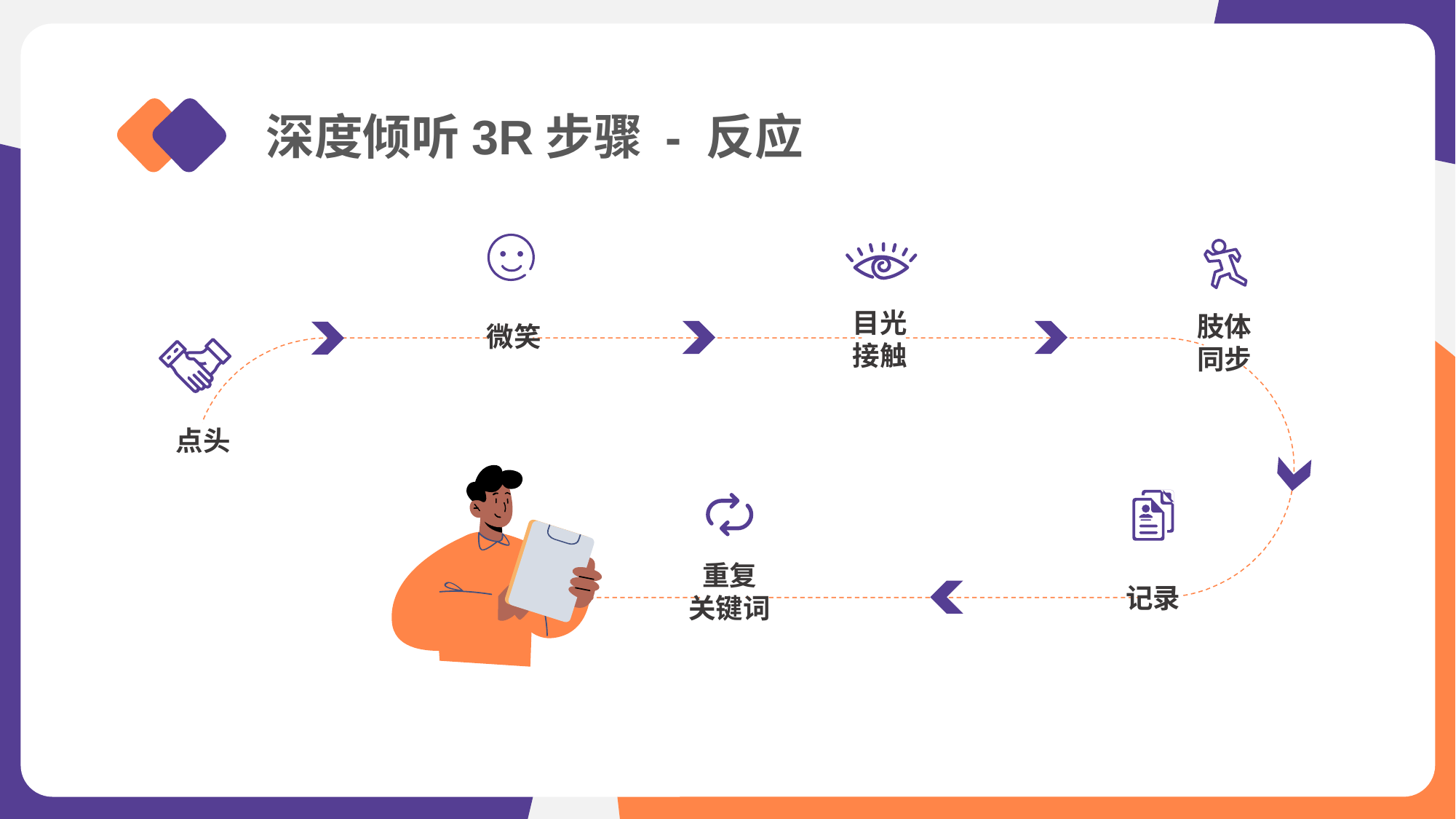

深度倾听3R步骤 - 反应

目光
接触
肢体同步
微笑

点头

重复
关键词

记录